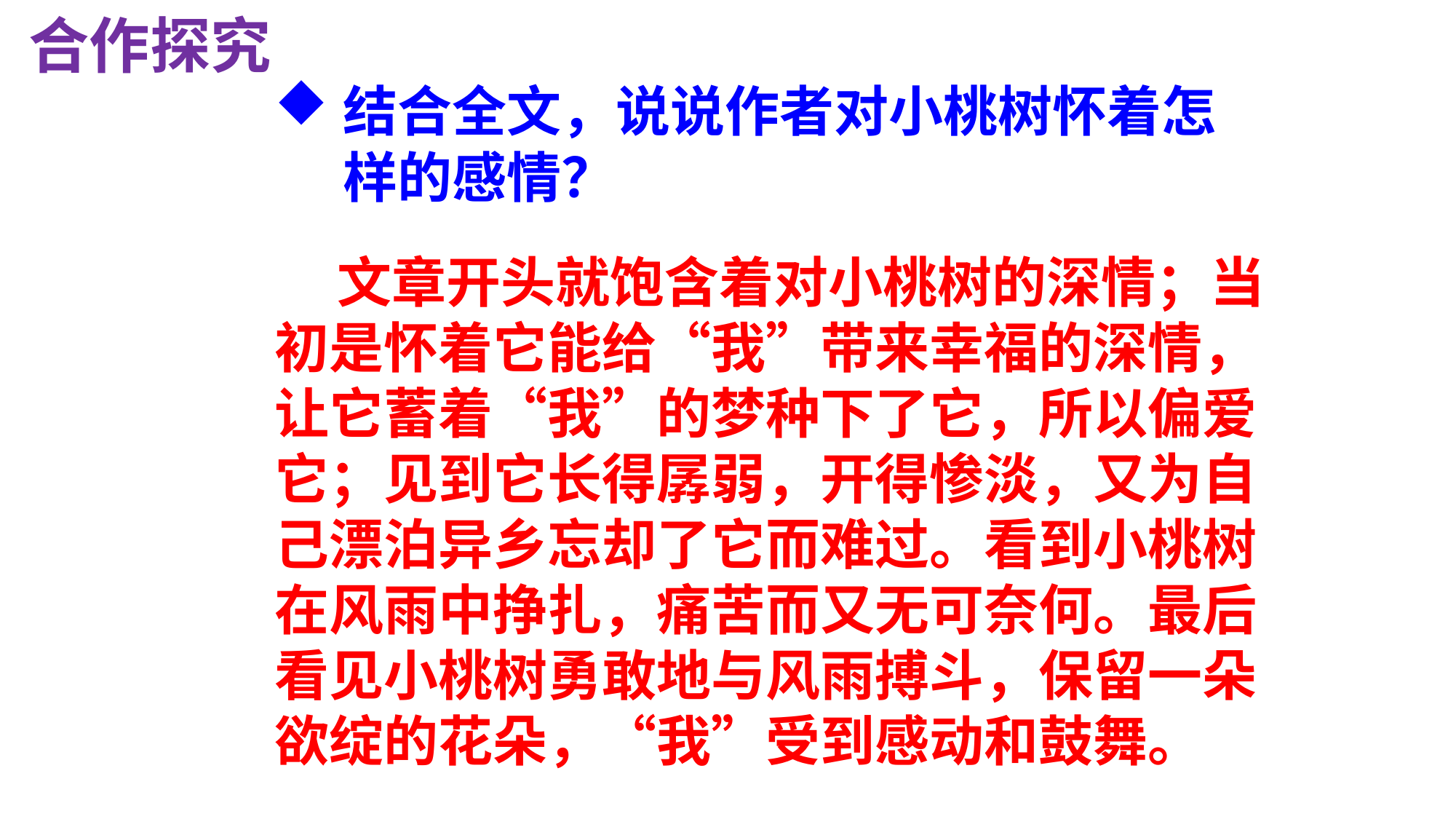

合作探究
结合全文，说说作者对小桃树怀着怎样的感情？
    文章开头就饱含着对小桃树的深情；当初是怀着它能给“我”带来幸福的深情，让它蓄着“我”的梦种下了它，所以偏爱它；见到它长得孱弱，开得惨淡，又为自己漂泊异乡忘却了它而难过。看到小桃树在风雨中挣扎，痛苦而又无可奈何。最后看见小桃树勇敢地与风雨搏斗，保留一朵欲绽的花朵，“我”受到感动和鼓舞。